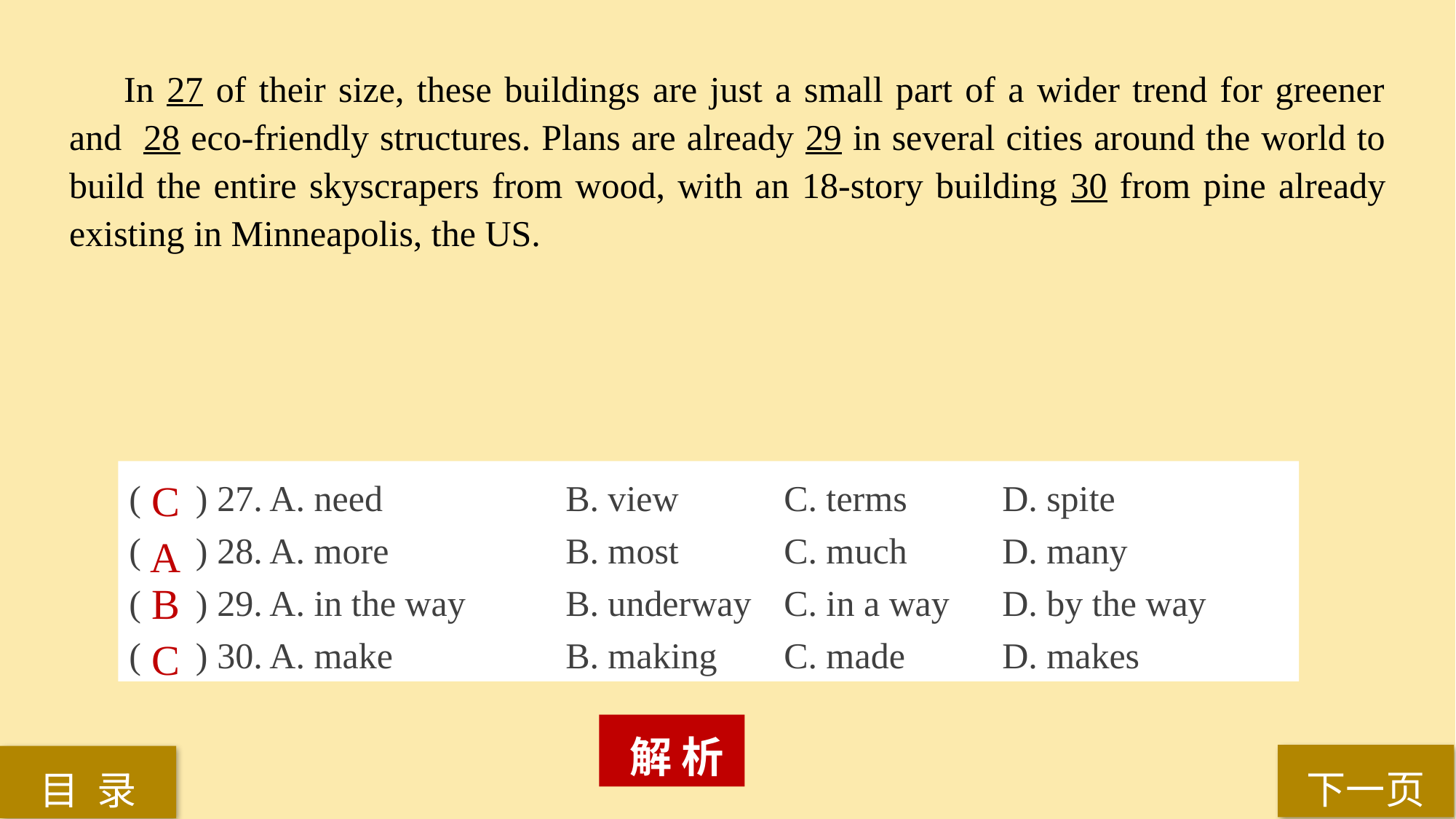

In 27 of their size, these buildings are just a small part of a wider trend for greener and  28 eco-friendly structures. Plans are already 29 in several cities around the world to build the entire skyscrapers from wood, with an 18-story building 30 from pine already existing in Minneapolis, the US.
(      ) 27. A. need 		B. view 	C. terms 	D. spite
(      ) 28. A. more 		B. most 	C. much 	D. many
(      ) 29. A. in the way	B. underway 	C. in a way 	D. by the way
(      ) 30. A. make 		B. making 	C. made 	D. makes
C
A
B
C
 解 析